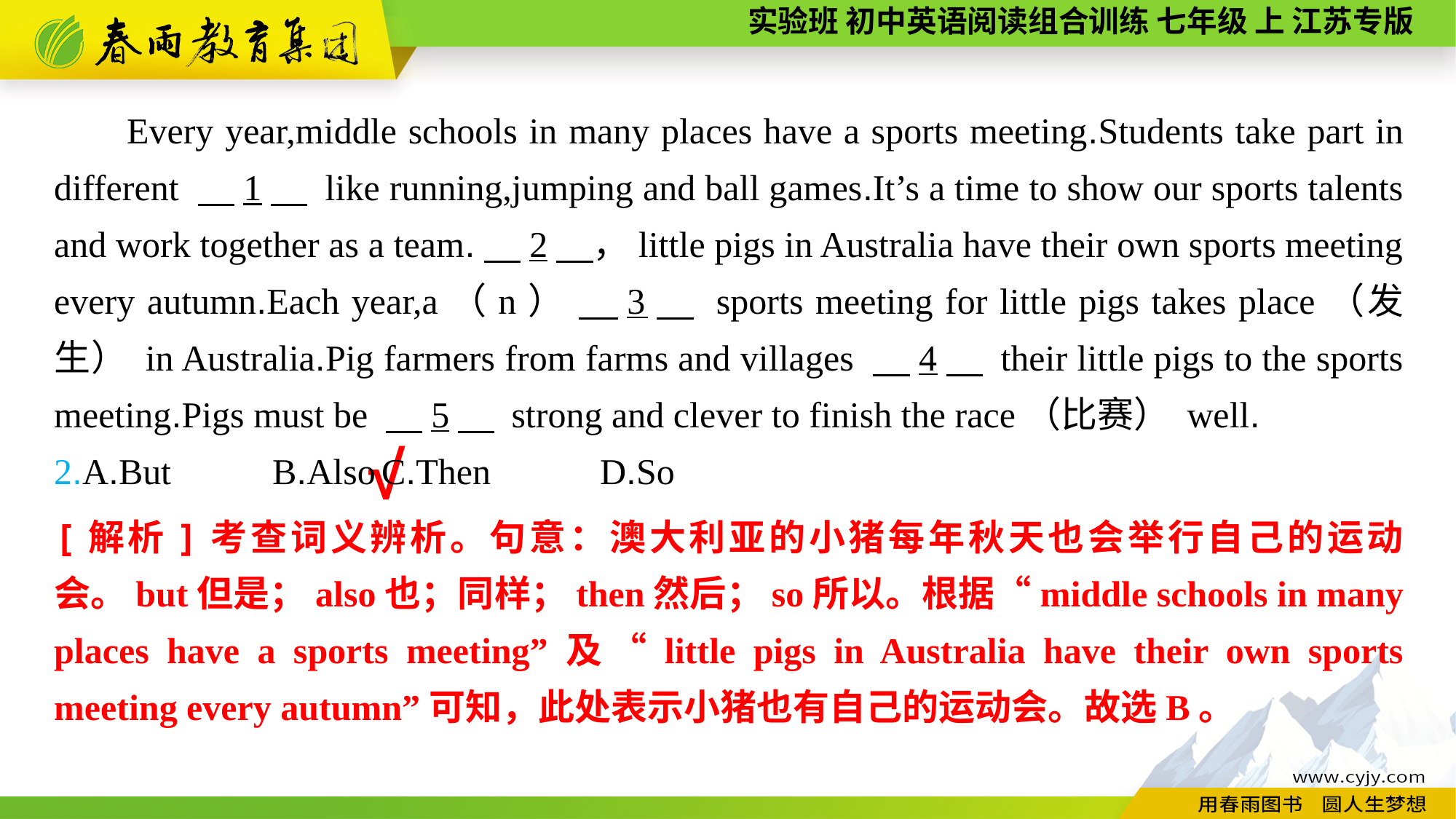

Every year,middle schools in many places have a sports meeting.Students take part in different 　1　 like running,jumping and ball games.It’s a time to show our sports talents and work together as a team.　2　，little pigs in Australia have their own sports meeting every autumn.Each year,a（n） 　3　 sports meeting for little pigs takes place（发生） in Australia.Pig farmers from farms and villages 　4　 their little pigs to the sports meeting.Pigs must be 　5　 strong and clever to finish the race（比赛） well.
2.A.But	B.Also	C.Then	D.So
√
[解析]考查词义辨析。句意：澳大利亚的小猪每年秋天也会举行自己的运动会。but但是；also也；同样；then然后；so所以。根据“middle schools in many places have a sports meeting”及“little pigs in Australia have their own sports meeting every autumn”可知，此处表示小猪也有自己的运动会。故选B。